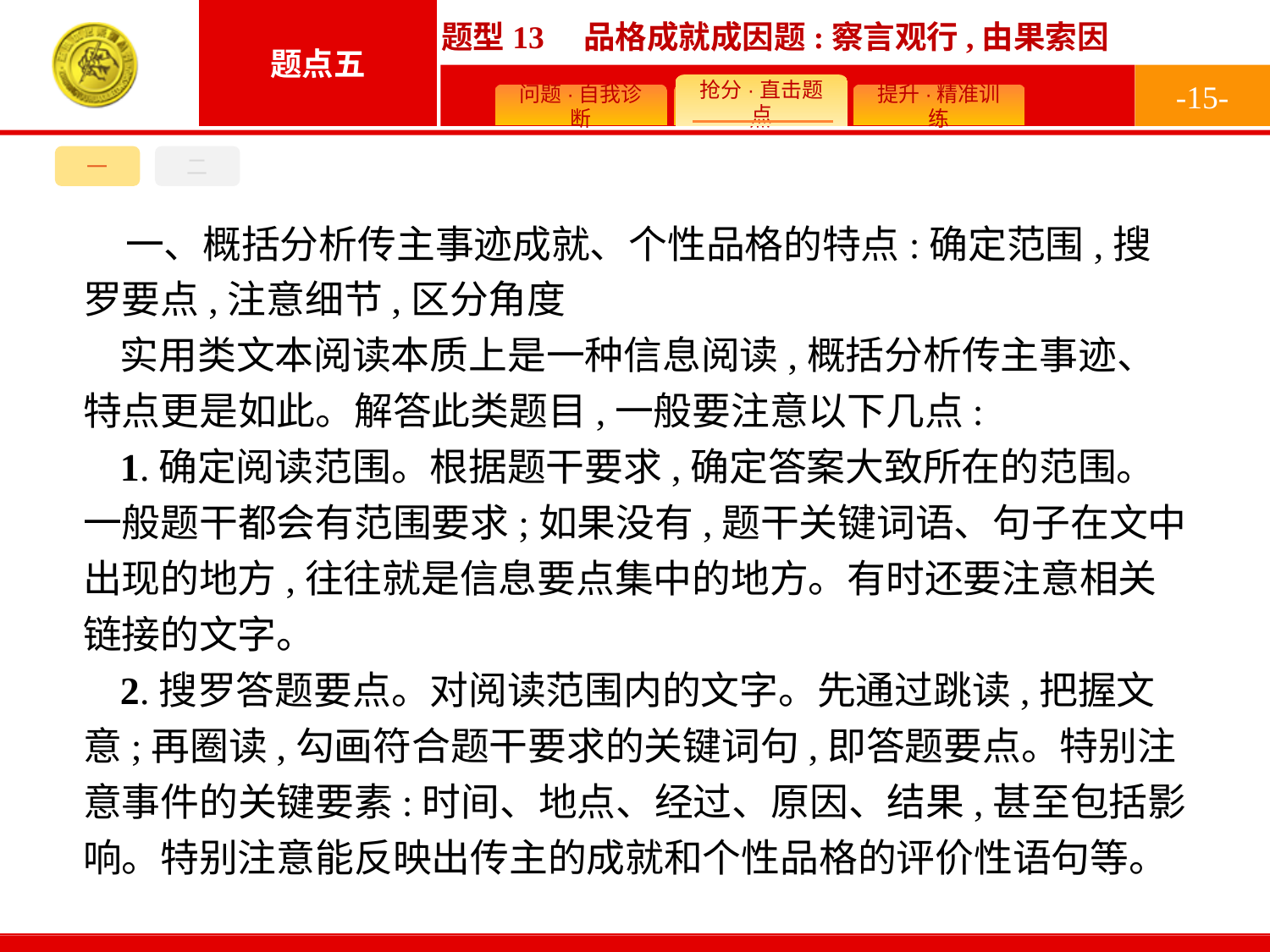

-15-
一
二
一、概括分析传主事迹成就、个性品格的特点:确定范围,搜罗要点,注意细节,区分角度
实用类文本阅读本质上是一种信息阅读,概括分析传主事迹、特点更是如此。解答此类题目,一般要注意以下几点:
1.确定阅读范围。根据题干要求,确定答案大致所在的范围。一般题干都会有范围要求;如果没有,题干关键词语、句子在文中出现的地方,往往就是信息要点集中的地方。有时还要注意相关链接的文字。
2.搜罗答题要点。对阅读范围内的文字。先通过跳读,把握文意;再圈读,勾画符合题干要求的关键词句,即答题要点。特别注意事件的关键要素:时间、地点、经过、原因、结果,甚至包括影响。特别注意能反映出传主的成就和个性品格的评价性语句等。